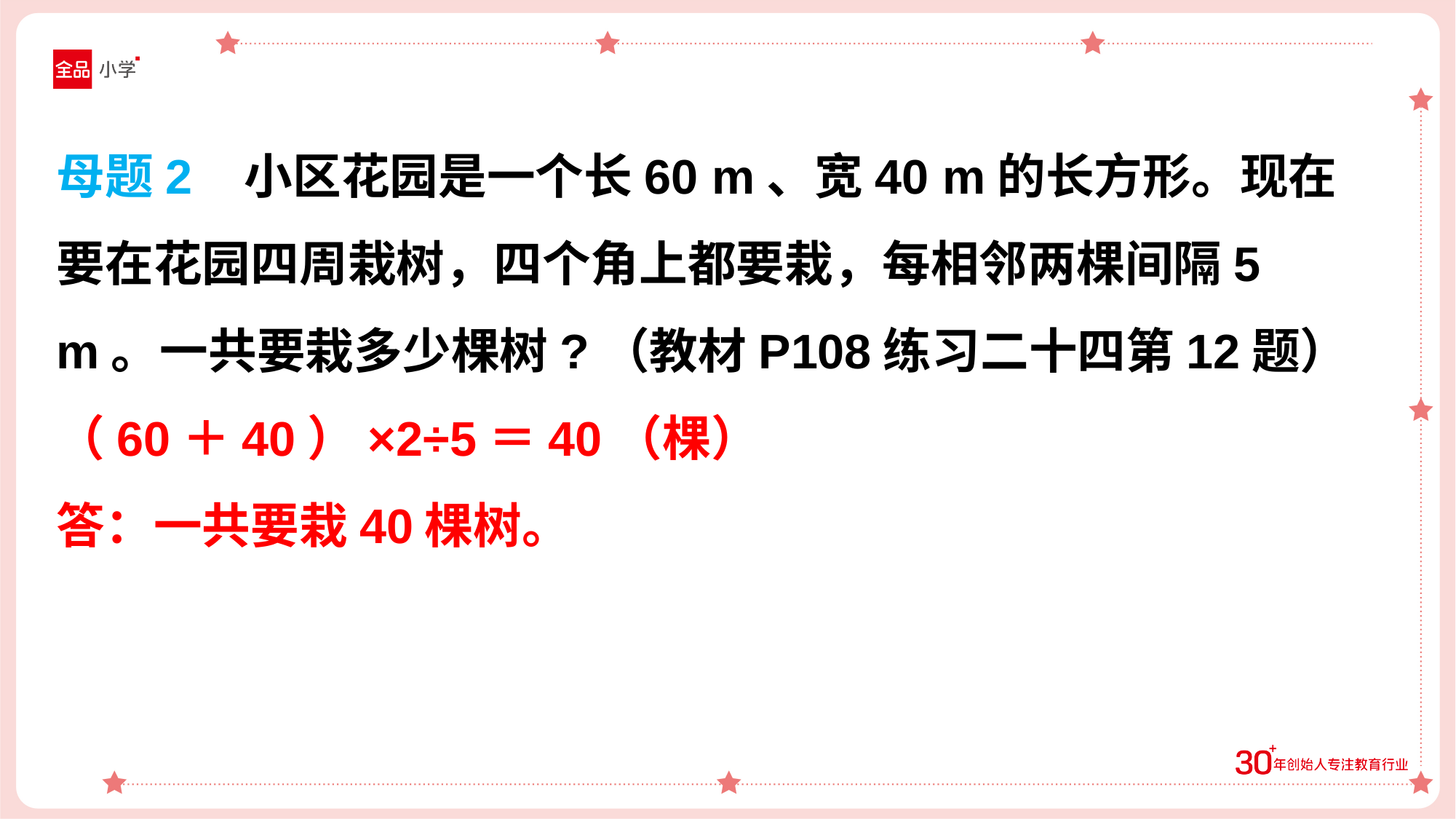

母题2   小区花园是一个长60 m、宽40 m的长方形。现在要在花园四周栽树，四个角上都要栽，每相邻两棵间隔5 m。一共要栽多少棵树?（教材P108练习二十四第12题）
（60＋40）×2÷5＝40（棵）
答：一共要栽40棵树。